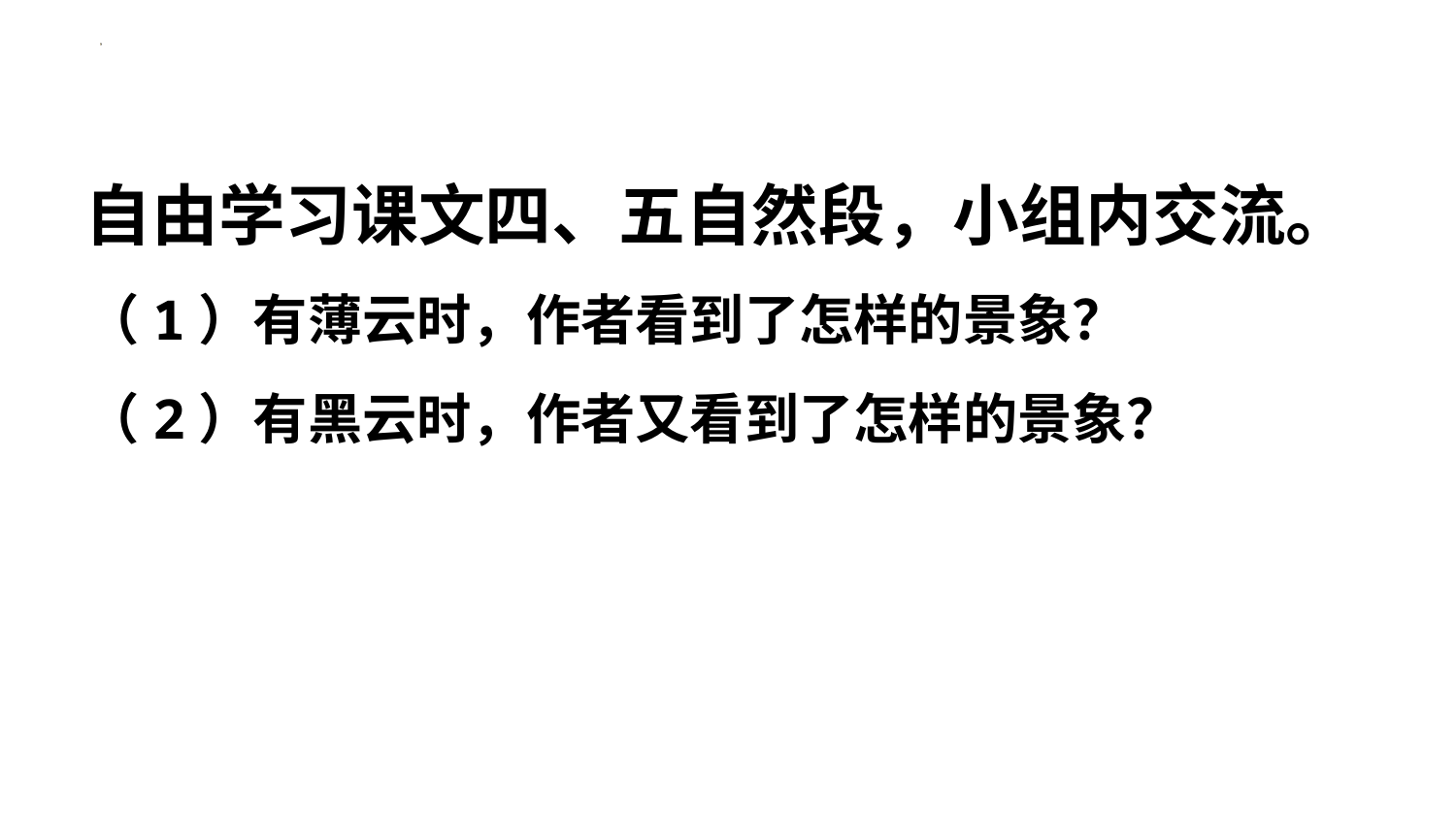

自由学习课文四、五自然段，小组内交流。
（1）有薄云时，作者看到了怎样的景象？
（2）有黑云时，作者又看到了怎样的景象？